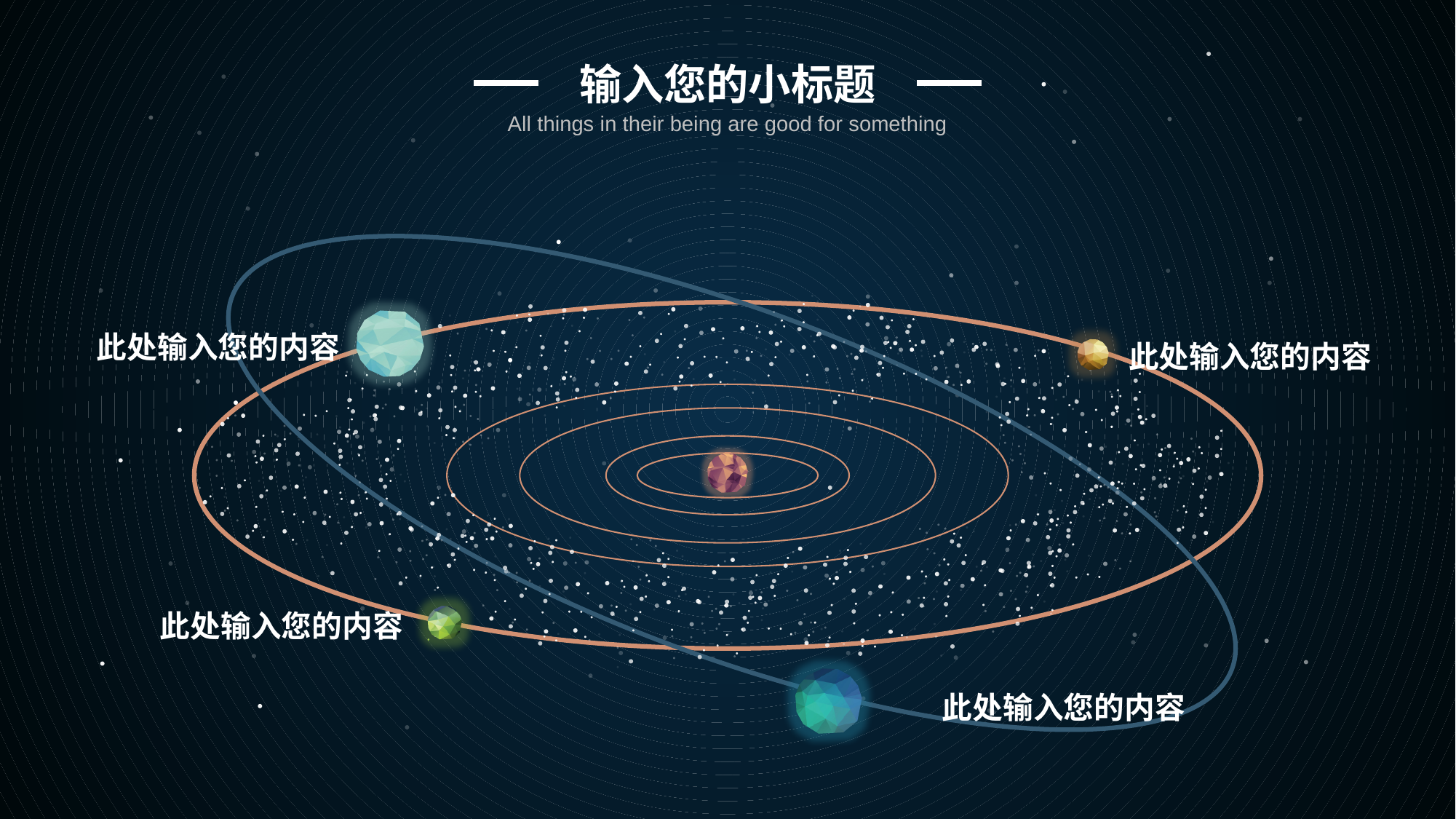

输入您的小标题
All things in their being are good for something

此处输入您的内容
此处输入您的内容

此处输入您的内容

此处输入您的内容